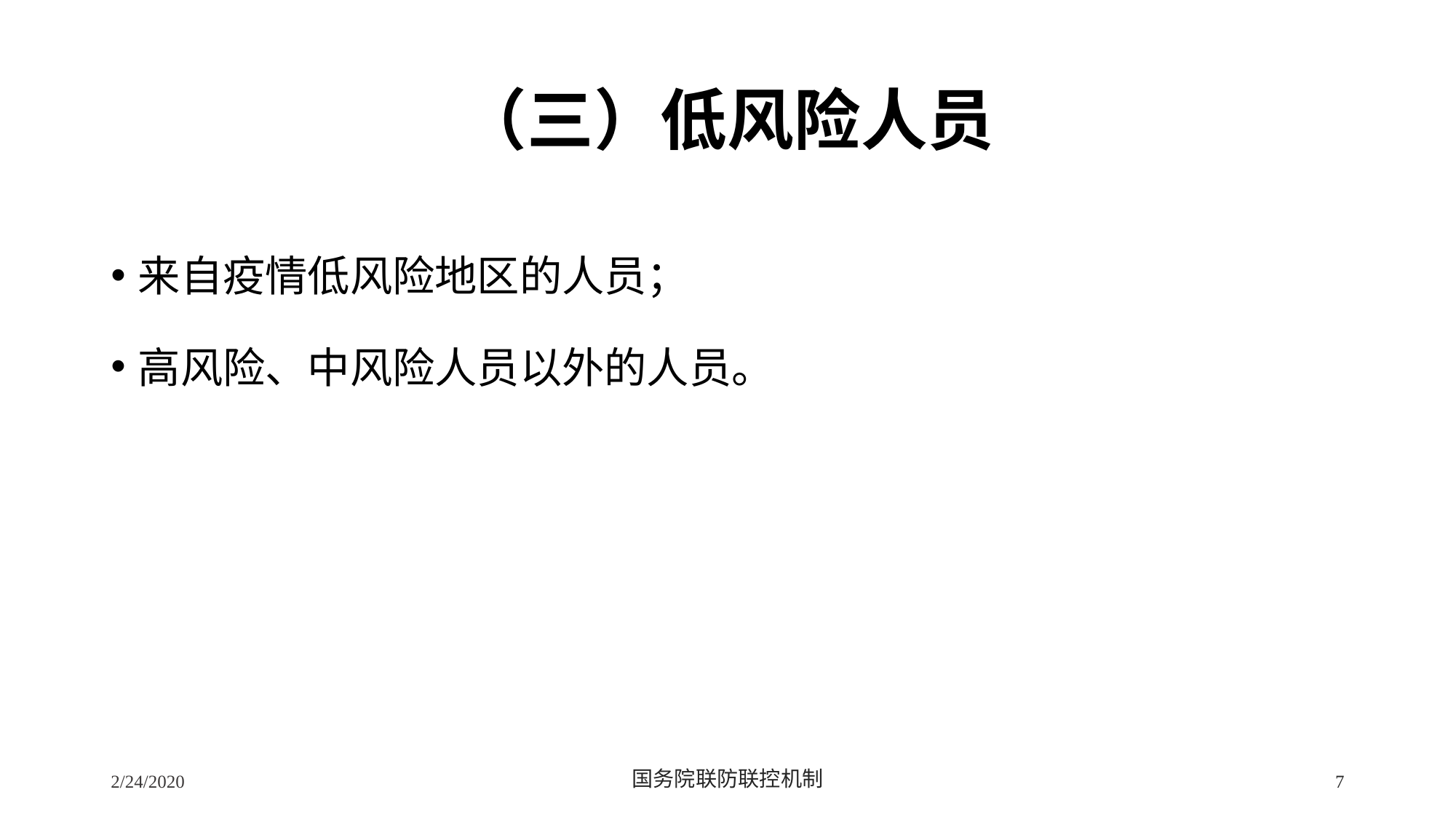

# （三）低风险人员
来自疫情低风险地区的人员；
高风险、中风险人员以外的人员。
2/24/2020
国务院联防联控机制
7